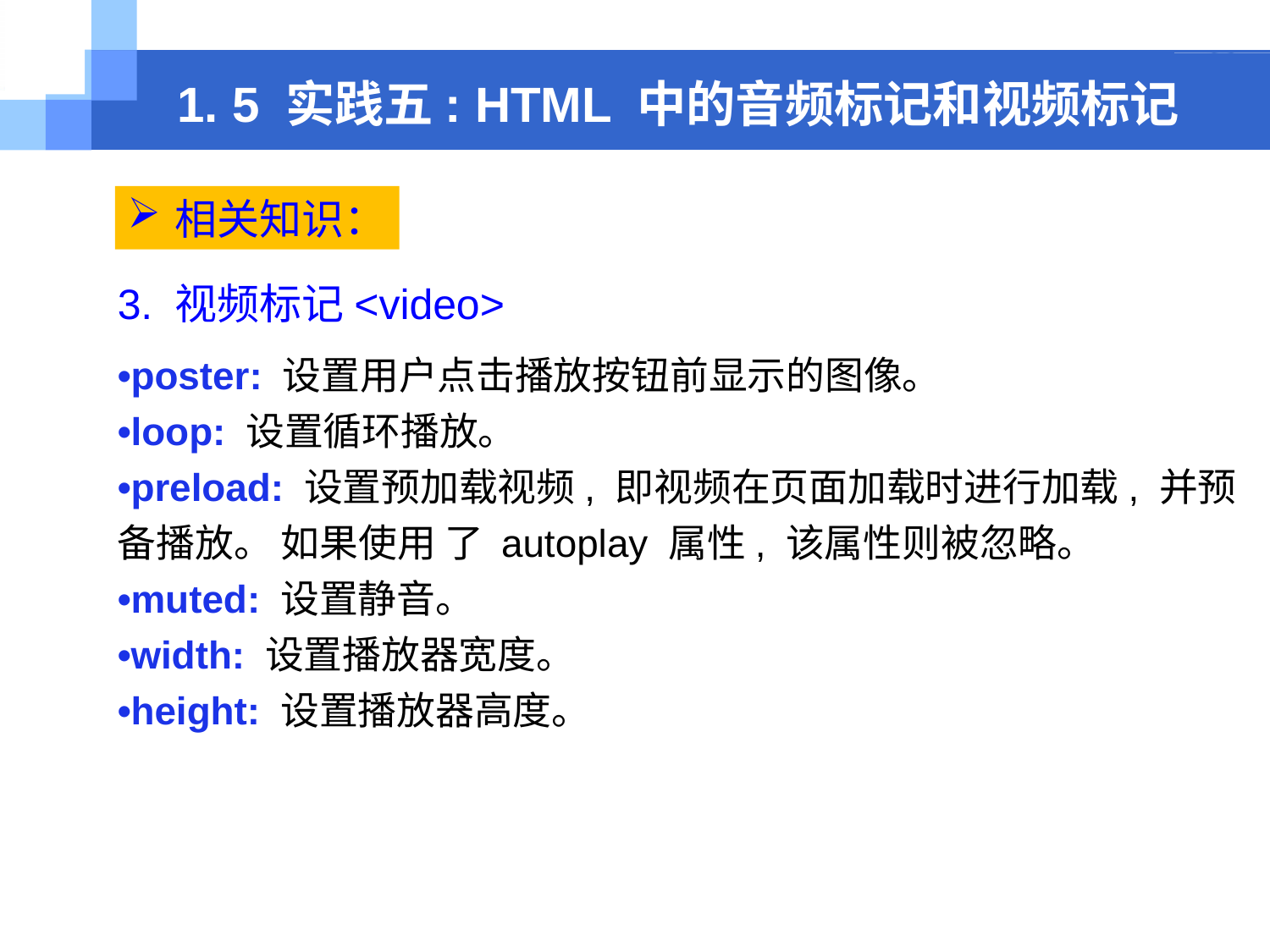

1. 5 实践五: HTML 中的音频标记和视频标记
相关知识：
3. 视频标记<video>
•poster: 设置用户点击播放按钮前显示的图像。
•loop: 设置循环播放。
•preload: 设置预加载视频, 即视频在页面加载时进行加载, 并预备播放。 如果使用 了 autoplay 属性, 该属性则被忽略。
•muted: 设置静音。
•width: 设置播放器宽度。
•height: 设置播放器高度。